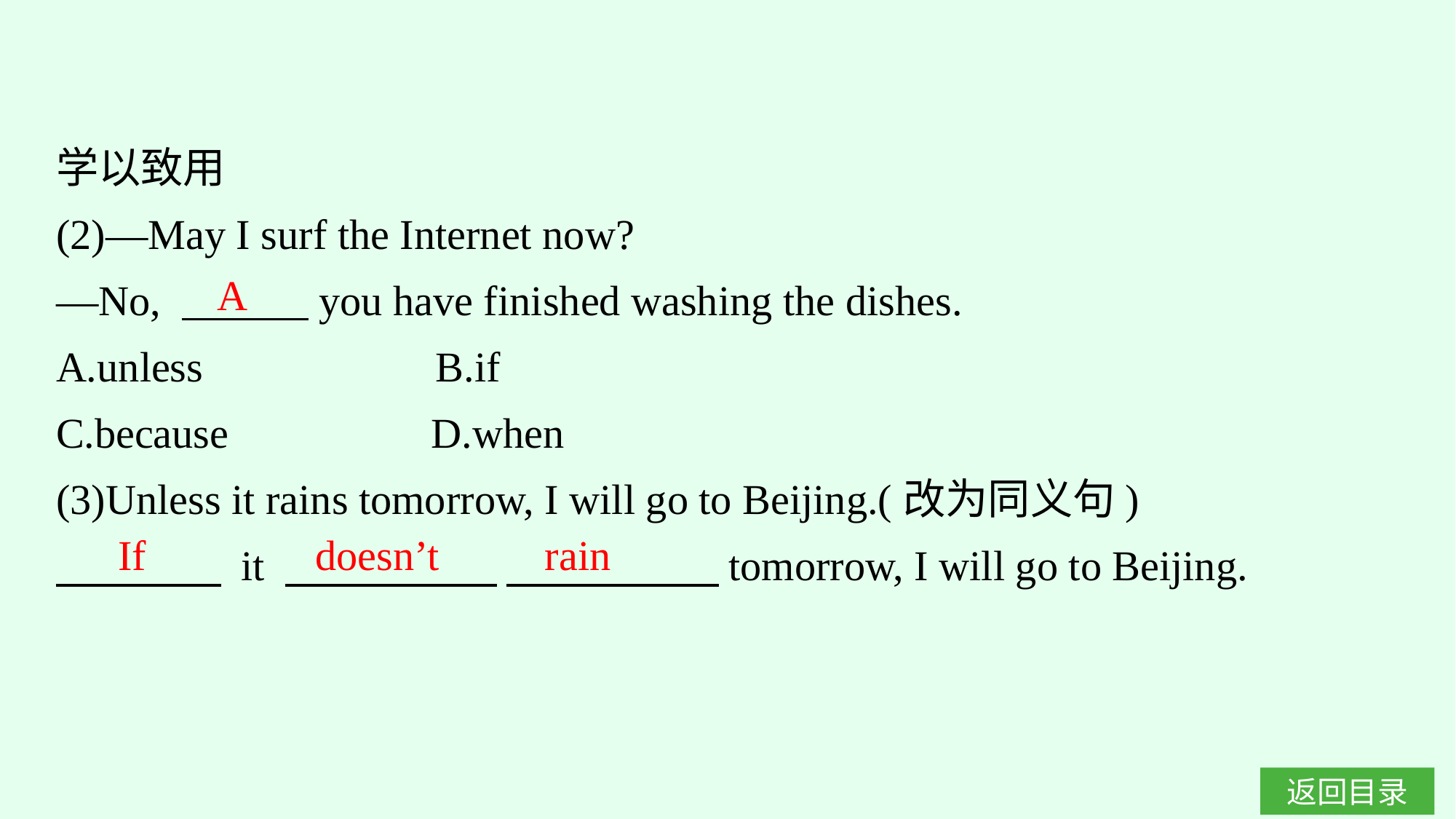

学以致用
(2)—May I surf the Internet now?
—No, 　　　you have finished washing the dishes.
A.unless　　　　　B.if
C.because		D.when
(3)Unless it rains tomorrow, I will go to Beijing.(改为同义句)
　　    　 it 　　　　　 　　　　　tomorrow, I will go to Beijing.
A
If                doesn’t          rain